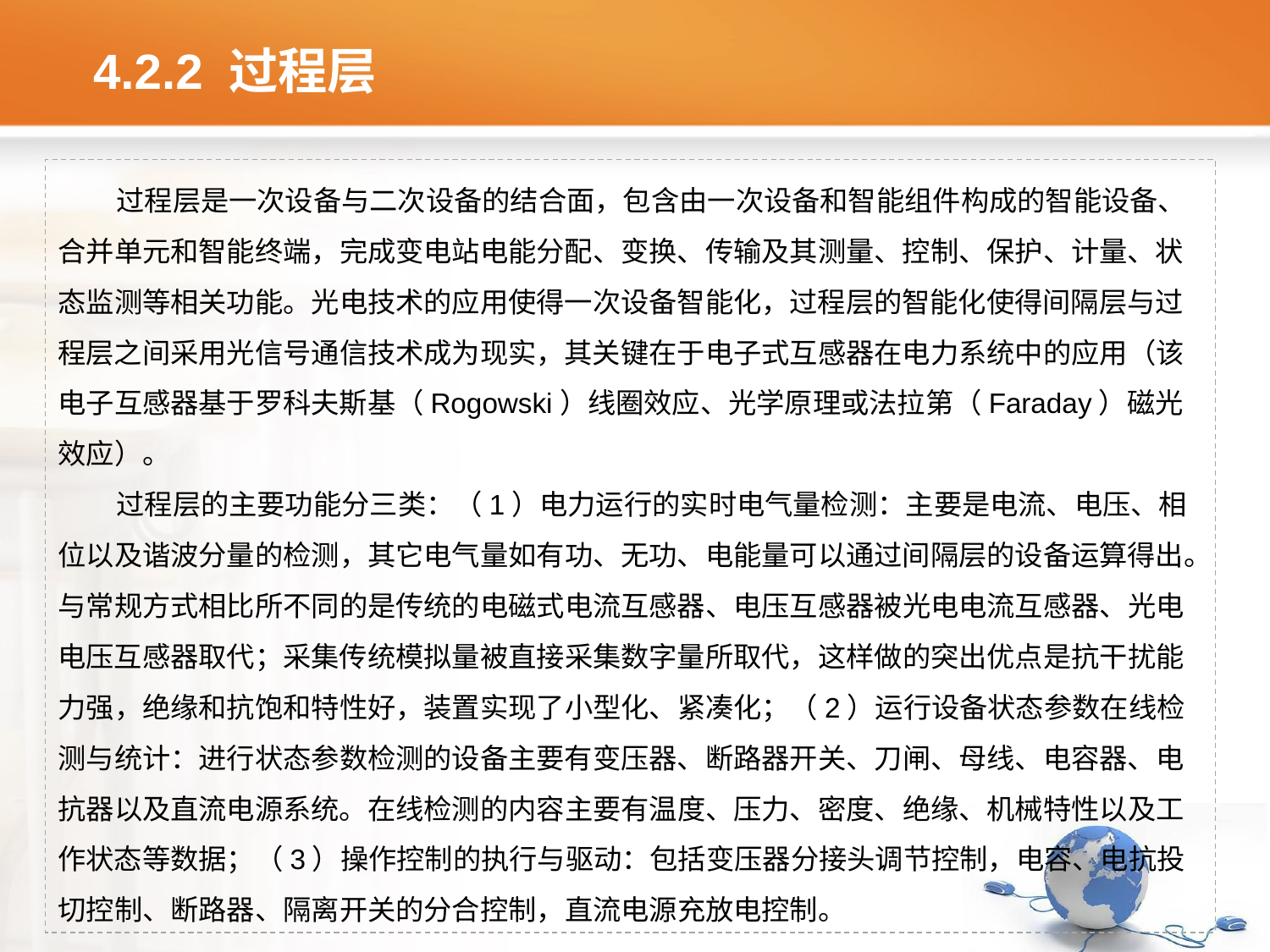

# 4.2.2 过程层
   过程层是一次设备与二次设备的结合面，包含由一次设备和智能组件构成的智能设备、合并单元和智能终端，完成变电站电能分配、变换、传输及其测量、控制、保护、计量、状态监测等相关功能。光电技术的应用使得一次设备智能化，过程层的智能化使得间隔层与过程层之间采用光信号通信技术成为现实，其关键在于电子式互感器在电力系统中的应用（该电子互感器基于罗科夫斯基（Rogowski）线圈效应、光学原理或法拉第（Faraday）磁光效应）。
   过程层的主要功能分三类：（1）电力运行的实时电气量检测：主要是电流、电压、相位以及谐波分量的检测，其它电气量如有功、无功、电能量可以通过间隔层的设备运算得出。与常规方式相比所不同的是传统的电磁式电流互感器、电压互感器被光电电流互感器、光电电压互感器取代；采集传统模拟量被直接采集数字量所取代，这样做的突出优点是抗干扰能力强，绝缘和抗饱和特性好，装置实现了小型化、紧凑化；（2）运行设备状态参数在线检测与统计：进行状态参数检测的设备主要有变压器、断路器开关、刀闸、母线、电容器、电抗器以及直流电源系统。在线检测的内容主要有温度、压力、密度、绝缘、机械特性以及工作状态等数据；（3）操作控制的执行与驱动：包括变压器分接头调节控制，电容、电抗投切控制、断路器、隔离开关的分合控制，直流电源充放电控制。